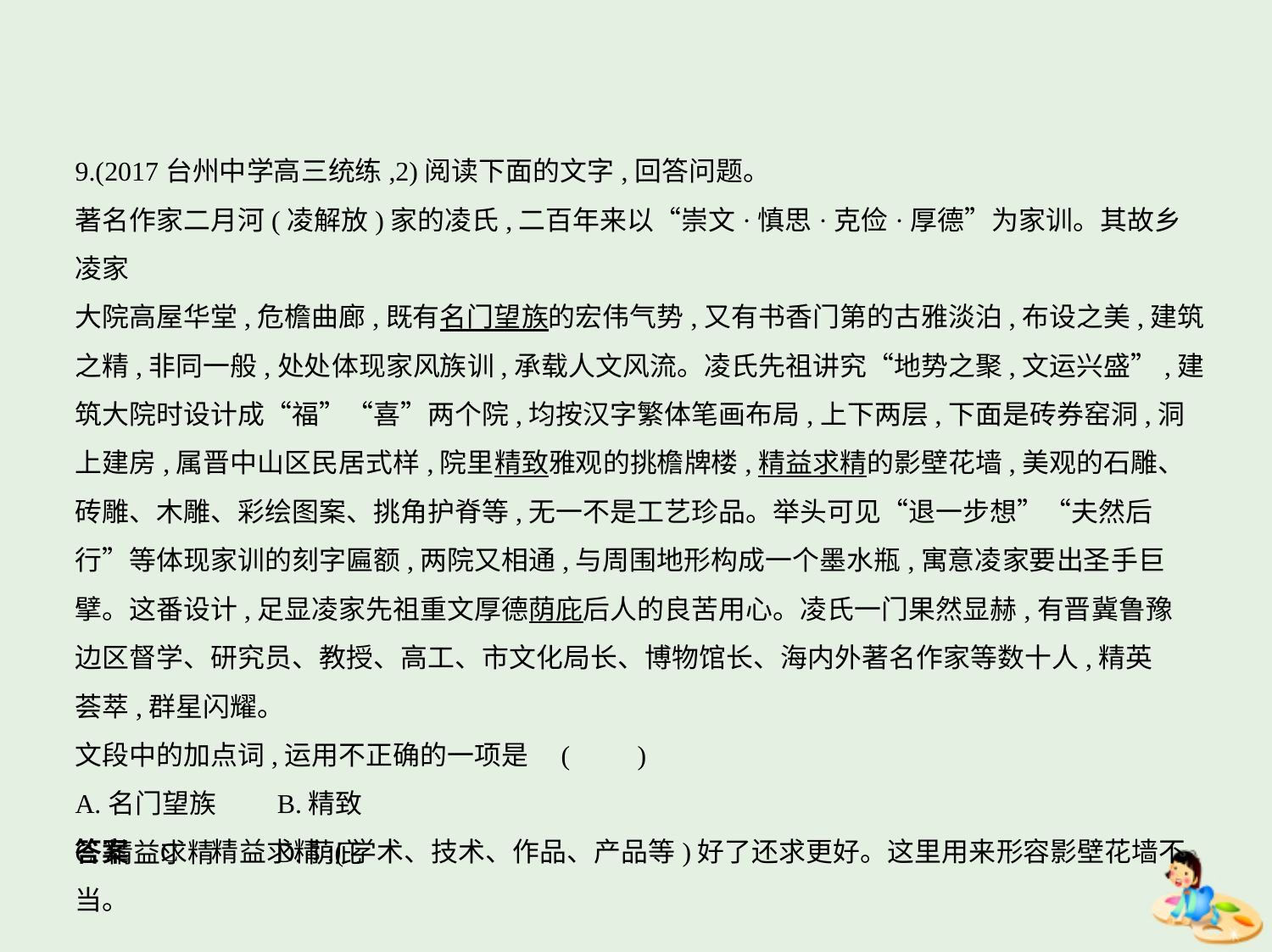

9.(2017台州中学高三统练,2)阅读下面的文字,回答问题。
著名作家二月河(凌解放)家的凌氏,二百年来以“崇文·慎思·克俭·厚德”为家训。其故乡凌家
大院高屋华堂,危檐曲廊,既有名门望族的宏伟气势,又有书香门第的古雅淡泊,布设之美,建筑
之精,非同一般,处处体现家风族训,承载人文风流。凌氏先祖讲究“地势之聚,文运兴盛”,建
筑大院时设计成“福”“喜”两个院,均按汉字繁体笔画布局,上下两层,下面是砖券窑洞,洞
上建房,属晋中山区民居式样,院里精致雅观的挑檐牌楼,精益求精的影壁花墙,美观的石雕、
砖雕、木雕、彩绘图案、挑角护脊等,无一不是工艺珍品。举头可见“退一步想”“夫然后
行”等体现家训的刻字匾额,两院又相通,与周围地形构成一个墨水瓶,寓意凌家要出圣手巨
擘。这番设计,足显凌家先祖重文厚德荫庇后人的良苦用心。凌氏一门果然显赫,有晋冀鲁豫
边区督学、研究员、教授、高工、市文化局长、博物馆长、海内外著名作家等数十人,精英
荟萃,群星闪耀。
文段中的加点词,运用不正确的一项是 (　　)
A.名门望族　　B.精致
C.精益求精　　D.荫庇
答案    C　精益求精:(学术、技术、作品、产品等)好了还求更好。这里用来形容影壁花墙不
当。